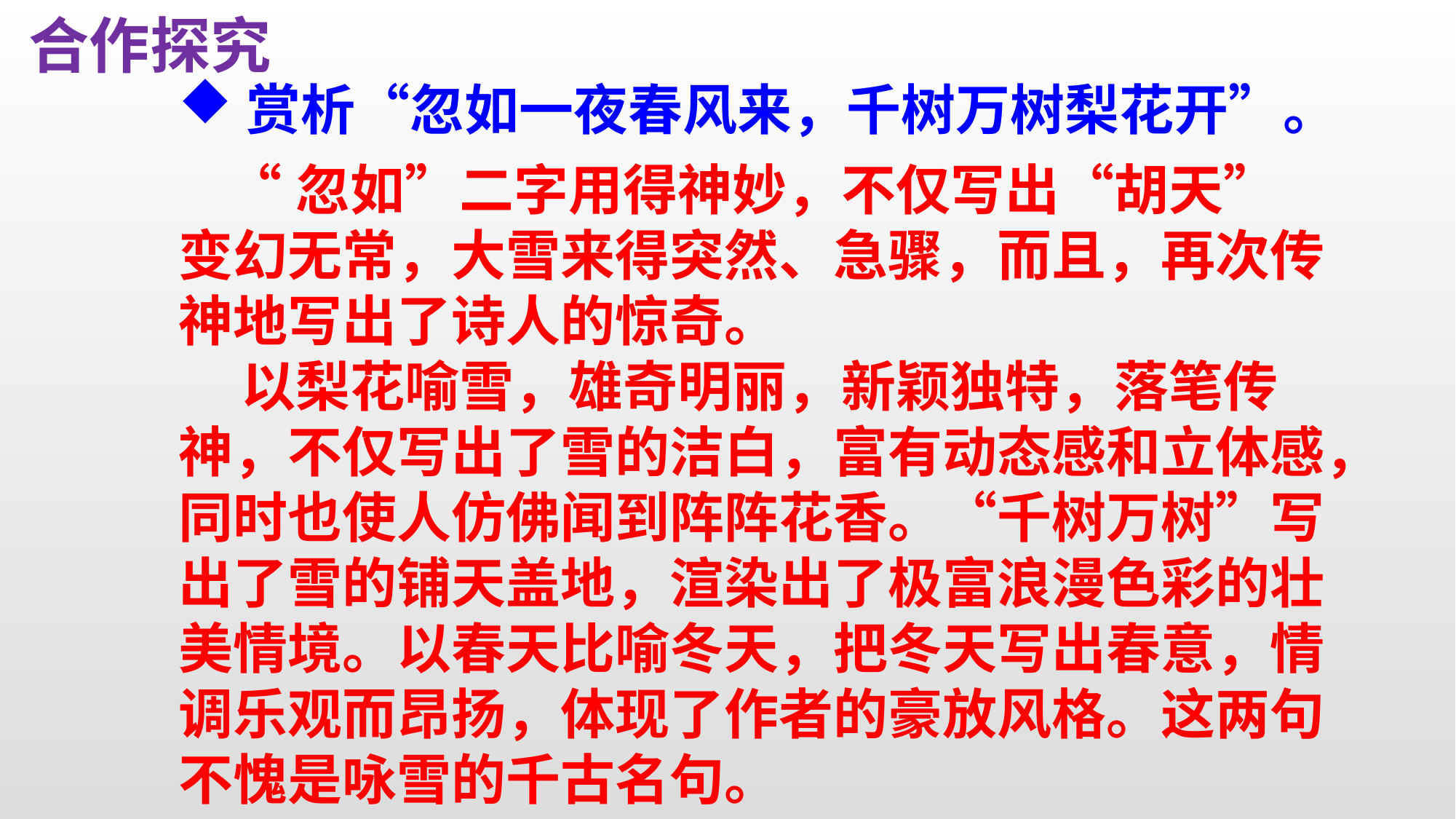

合作探究
赏析“忽如一夜春风来，千树万树梨花开”。
    “忽如”二字用得神妙，不仅写出“胡天”变幻无常，大雪来得突然、急骤，而且，再次传神地写出了诗人的惊奇。
    以梨花喻雪，雄奇明丽，新颖独特，落笔传神，不仅写出了雪的洁白，富有动态感和立体感，同时也使人仿佛闻到阵阵花香。“千树万树”写出了雪的铺天盖地，渲染出了极富浪漫色彩的壮美情境。以春天比喻冬天，把冬天写出春意，情调乐观而昂扬，体现了作者的豪放风格。这两句不愧是咏雪的千古名句。